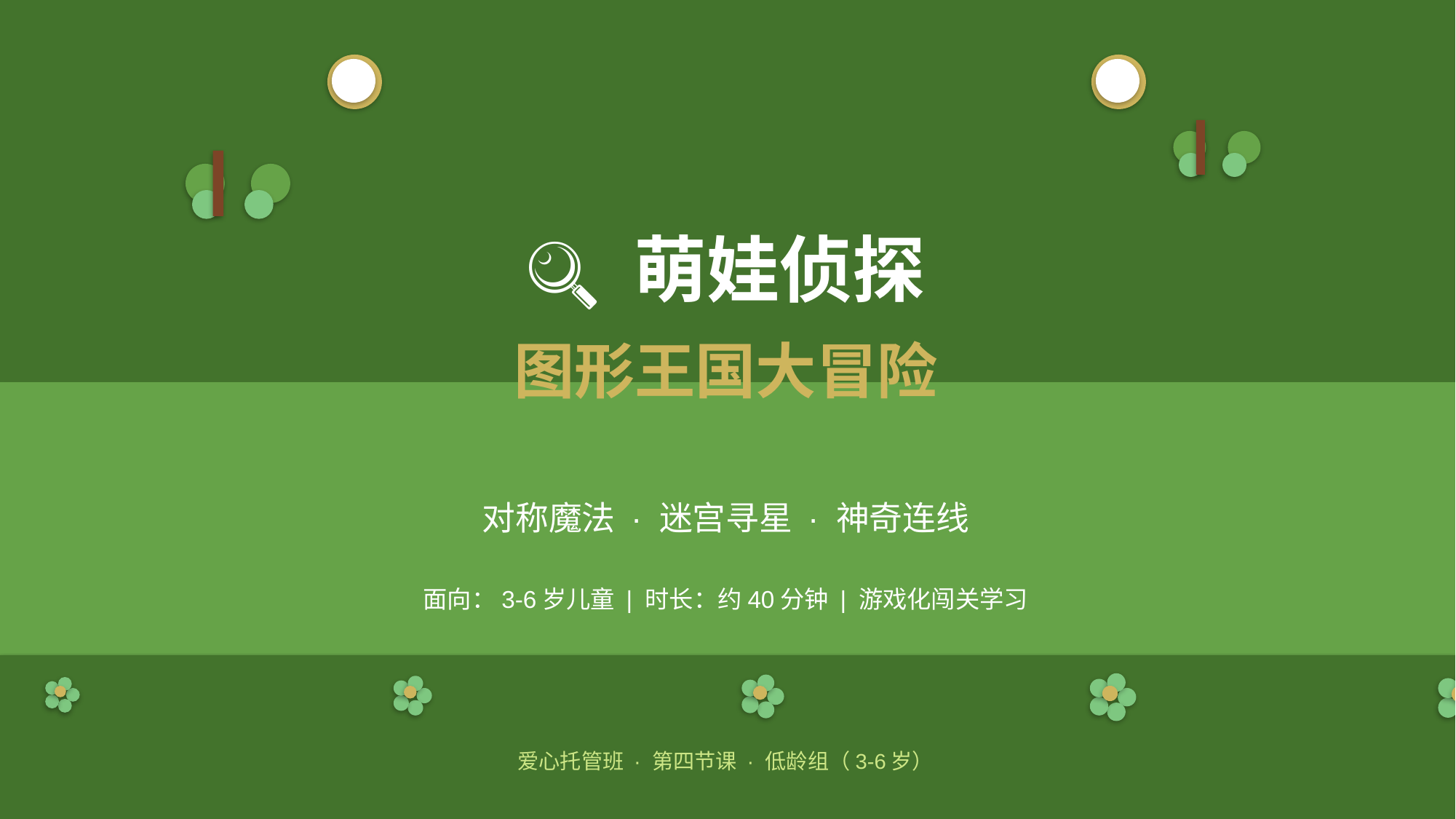

🔍 萌娃侦探
图形王国大冒险

对称魔法 · 迷宫寻星 · 神奇连线
面向：3-6岁儿童 | 时长：约40分钟 | 游戏化闯关学习

爱心托管班 · 第四节课 · 低龄组（3-6岁）